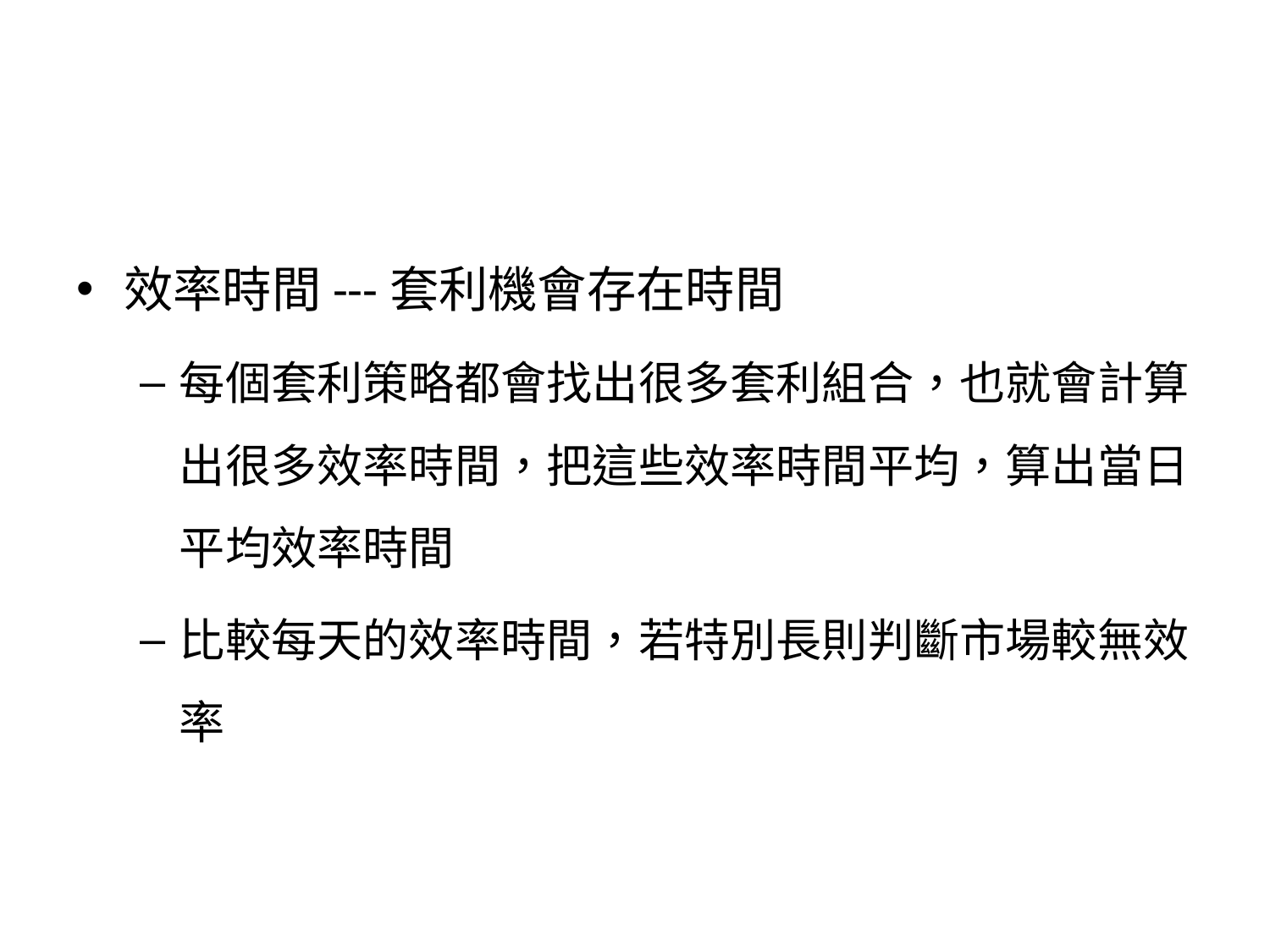

#
效率時間---套利機會存在時間
每個套利策略都會找出很多套利組合，也就會計算出很多效率時間，把這些效率時間平均，算出當日平均效率時間
比較每天的效率時間，若特別長則判斷市場較無效率